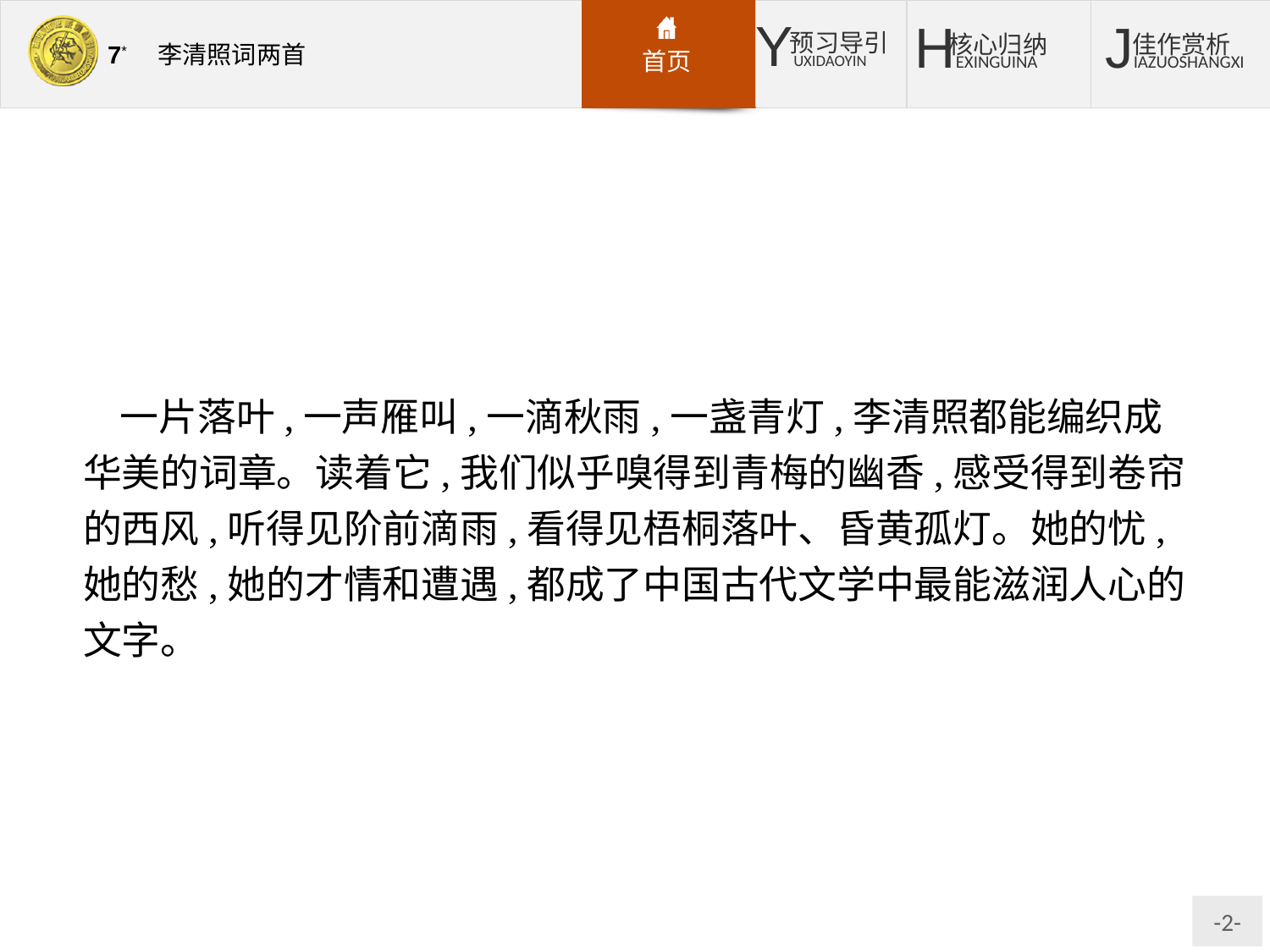

一片落叶,一声雁叫,一滴秋雨,一盏青灯,李清照都能编织成华美的词章。读着它,我们似乎嗅得到青梅的幽香,感受得到卷帘的西风,听得见阶前滴雨,看得见梧桐落叶、昏黄孤灯。她的忧,她的愁,她的才情和遭遇,都成了中国古代文学中最能滋润人心的文字。